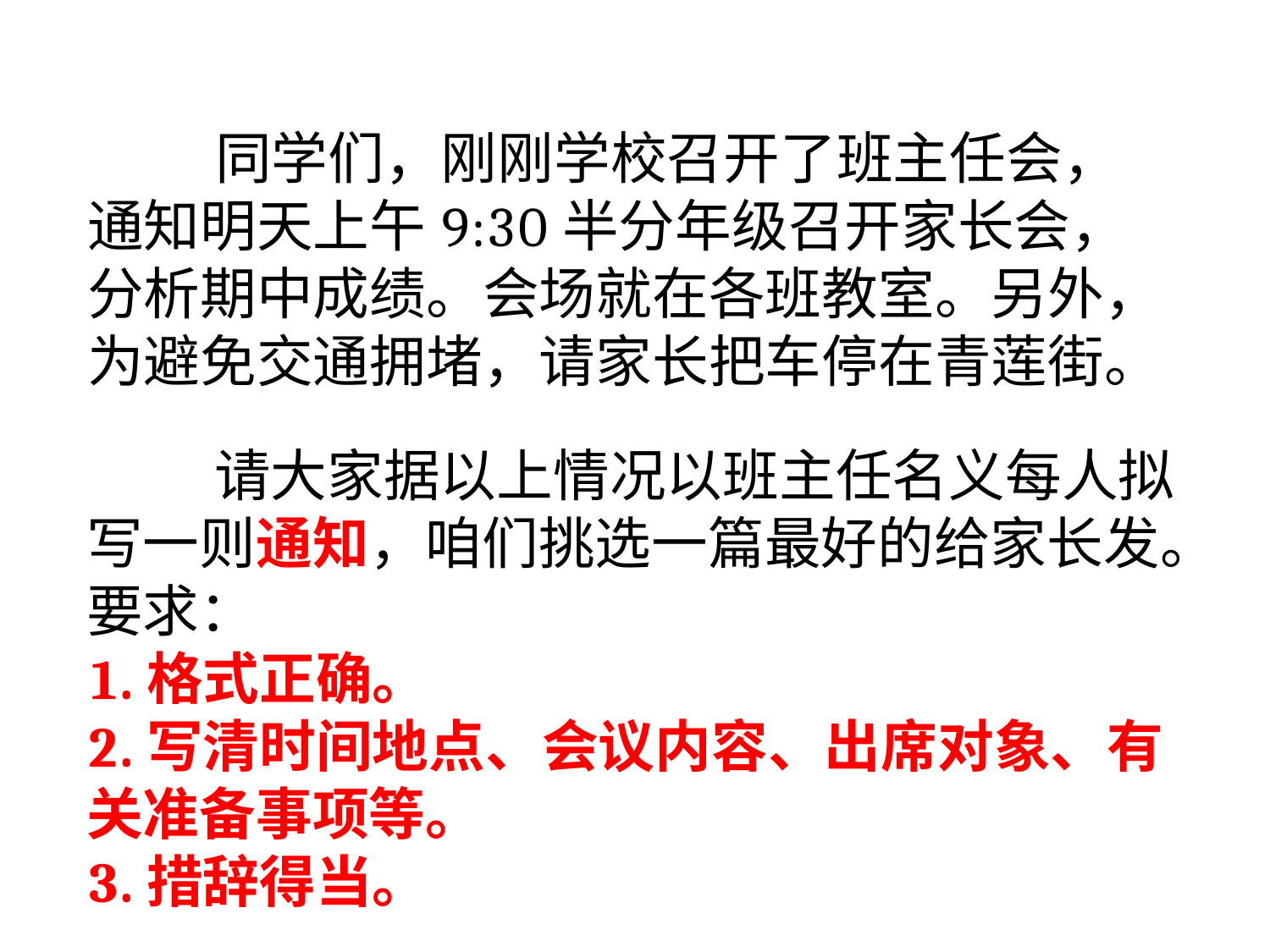

同学们，刚刚学校召开了班主任会，通知明天上午9:30半分年级召开家长会，分析期中成绩。会场就在各班教室。另外，为避免交通拥堵，请家长把车停在青莲街。
         请大家据以上情况以班主任名义每人拟写一则通知，咱们挑选一篇最好的给家长发。要求：
1.格式正确。
2.写清时间地点、会议内容、出席对象、有关准备事项等。
3.措辞得当。